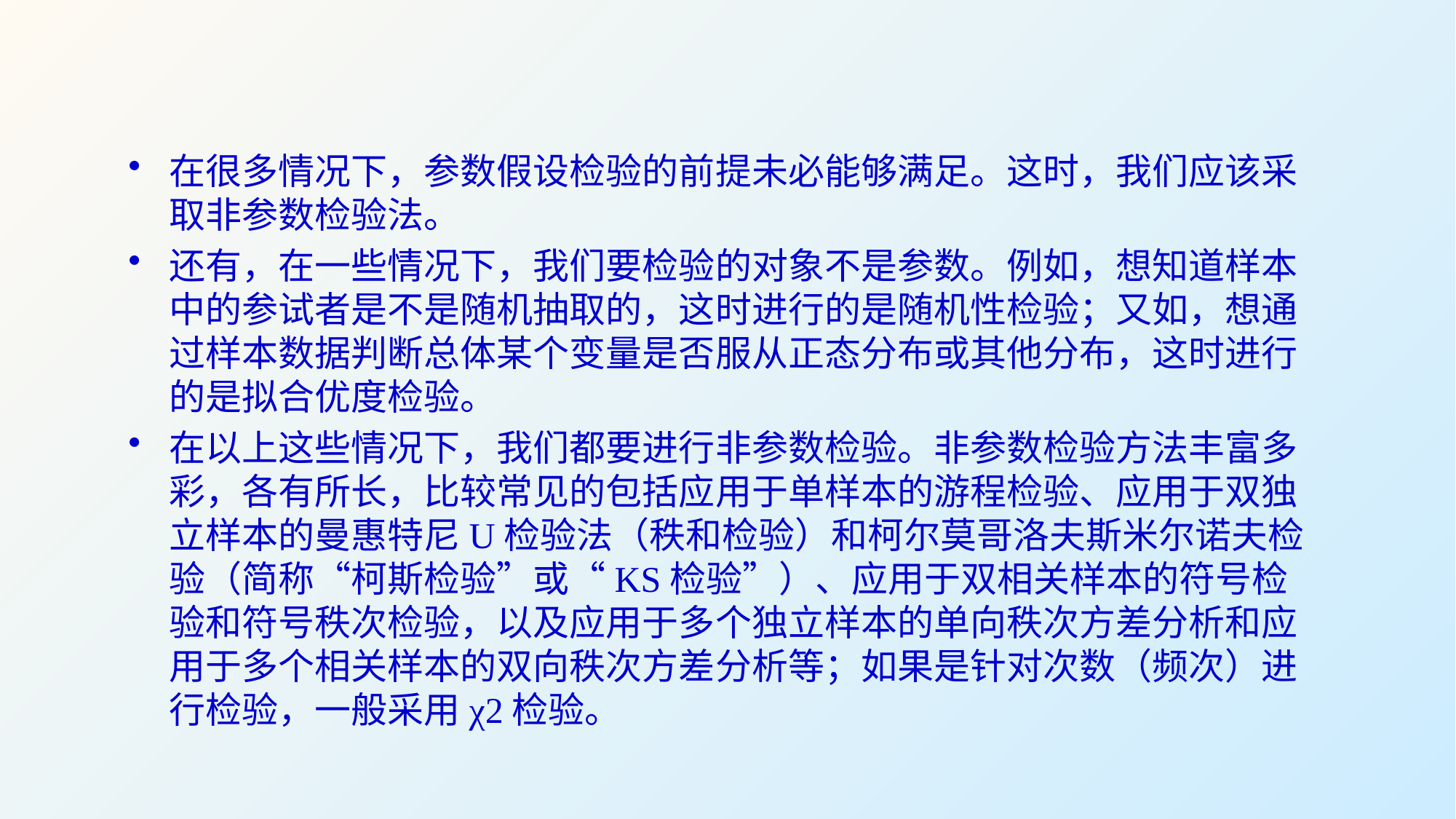

在很多情况下，参数假设检验的前提未必能够满足。这时，我们应该采取非参数检验法。
还有，在一些情况下，我们要检验的对象不是参数。例如，想知道样本中的参试者是不是随机抽取的，这时进行的是随机性检验；又如，想通过样本数据判断总体某个变量是否服从正态分布或其他分布，这时进行的是拟合优度检验。
在以上这些情况下，我们都要进行非参数检验。非参数检验方法丰富多彩，各有所长，比较常见的包括应用于单样本的游程检验、应用于双独立样本的曼惠特尼U检验法（秩和检验）和柯尔莫哥洛夫斯米尔诺夫检验（简称“柯斯检验”或“KS检验”）、应用于双相关样本的符号检验和符号秩次检验，以及应用于多个独立样本的单向秩次方差分析和应用于多个相关样本的双向秩次方差分析等；如果是针对次数（频次）进行检验，一般采用χ2检验。